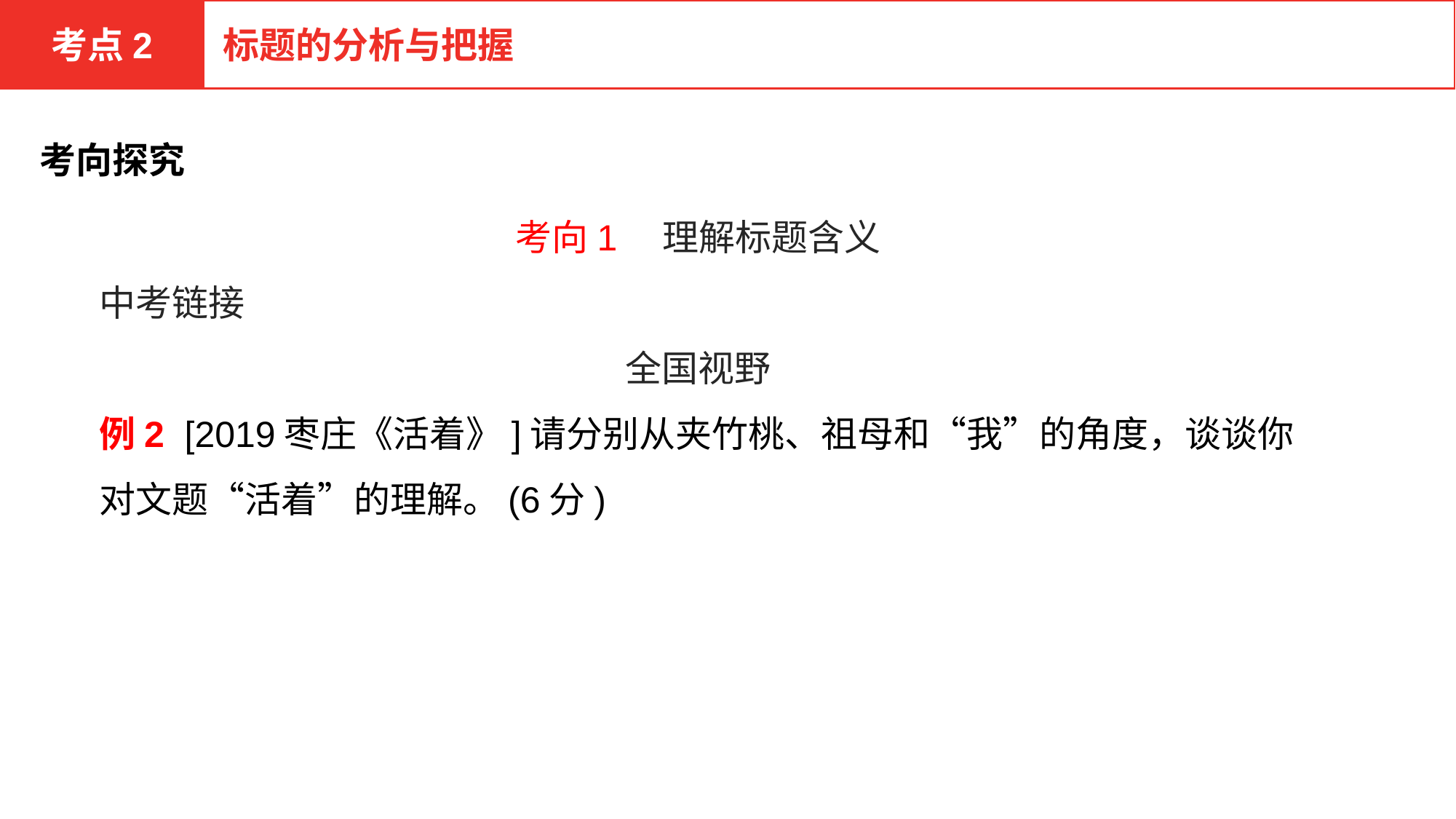

考点2
标题的分析与把握
考向探究
考向1　理解标题含义
中考链接
全国视野
例2  [2019枣庄《活着》]请分别从夹竹桃、祖母和“我”的角度，谈谈你对文题“活着”的理解。(6分)